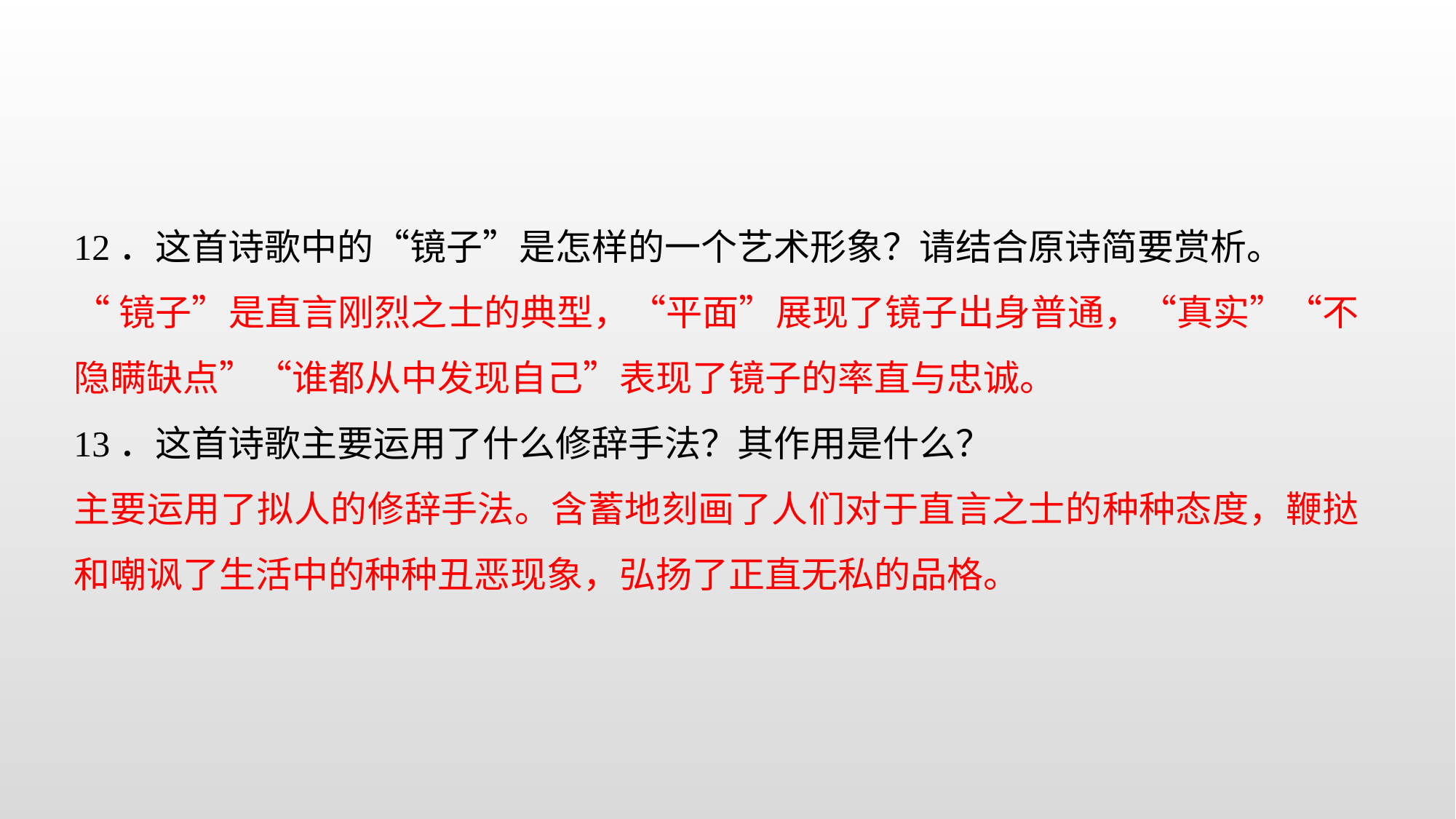

12．这首诗歌中的“镜子”是怎样的一个艺术形象？请结合原诗简要赏析。
“镜子”是直言刚烈之士的典型，“平面”展现了镜子出身普通，“真实”“不隐瞒缺点”“谁都从中发现自己”表现了镜子的率直与忠诚。
13．这首诗歌主要运用了什么修辞手法？其作用是什么？
主要运用了拟人的修辞手法。含蓄地刻画了人们对于直言之士的种种态度，鞭挞和嘲讽了生活中的种种丑恶现象，弘扬了正直无私的品格。